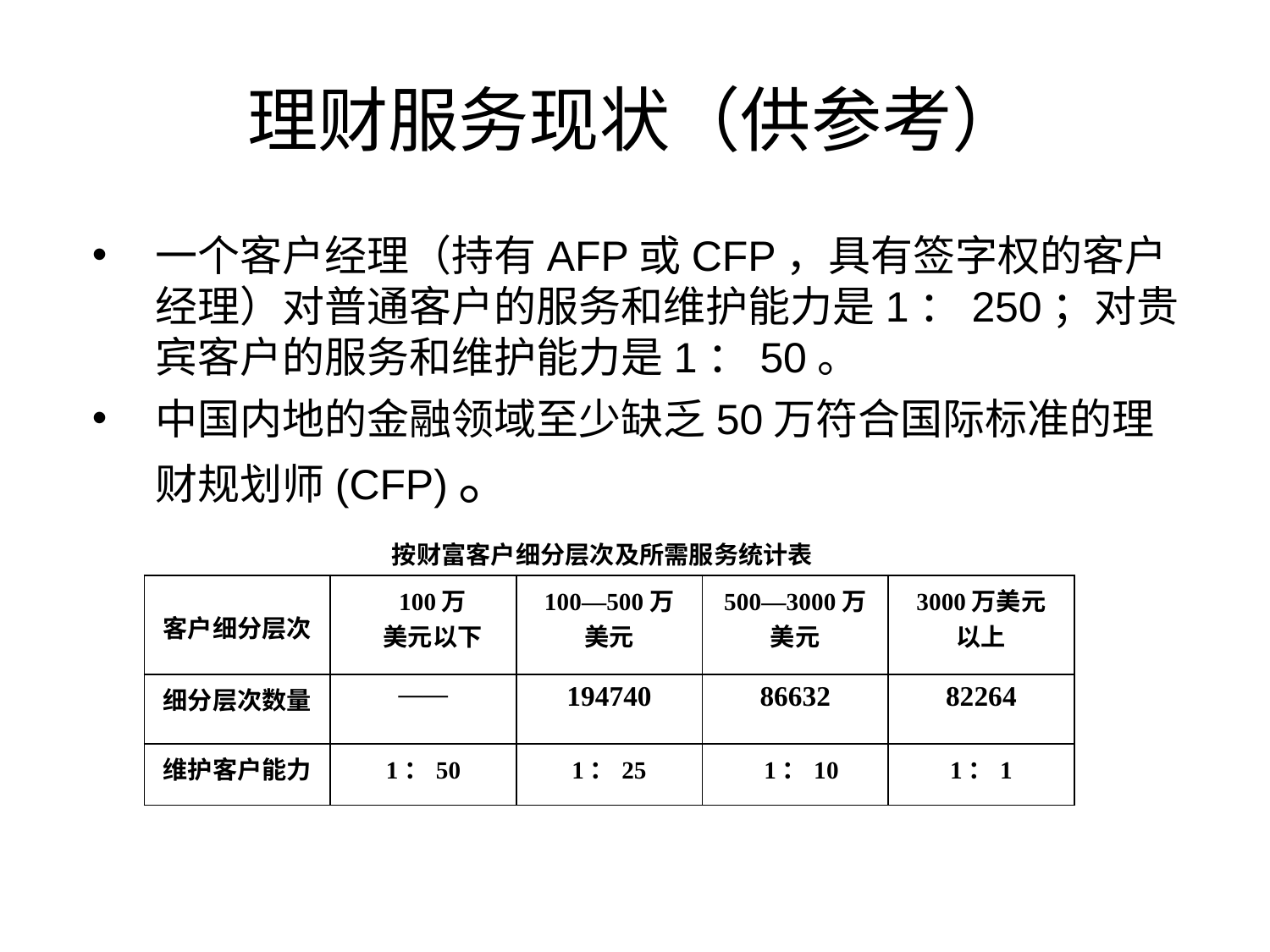

# 理财服务现状（供参考）
一个客户经理（持有AFP或CFP，具有签字权的客户经理）对普通客户的服务和维护能力是1：250；对贵宾客户的服务和维护能力是1：50。
中国内地的金融领域至少缺乏50万符合国际标准的理财规划师(CFP)。

按财富客户细分层次及所需服务统计表
| 客户细分层次 | 100万 美元以下 | 100—500万 美元 | 500—3000万 美元 | 3000万美元 以上 |
| --- | --- | --- | --- | --- |
| 细分层次数量 | —— | 194740 | 86632 | 82264 |
| 维护客户能力 | 1：50 | 1：25 | 1：10 | 1：1 |